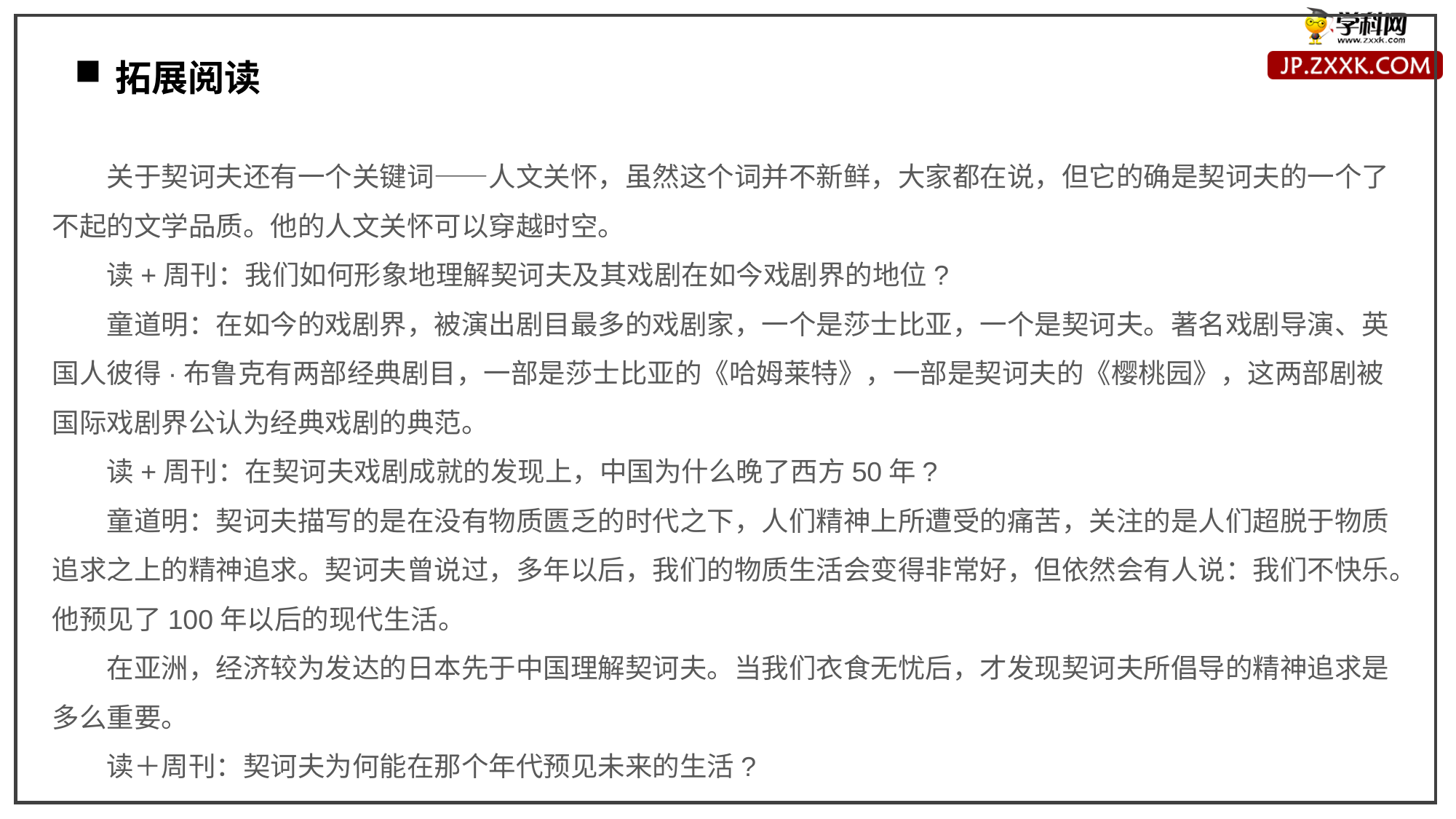

拓展阅读
关于契诃夫还有一个关键词——人文关怀，虽然这个词并不新鲜，大家都在说，但它的确是契诃夫的一个了不起的文学品质。他的人文关怀可以穿越时空。
读+周刊：我们如何形象地理解契诃夫及其戏剧在如今戏剧界的地位?
童道明：在如今的戏剧界，被演出剧目最多的戏剧家，一个是莎士比亚，一个是契诃夫。著名戏剧导演、英国人彼得·布鲁克有两部经典剧目，一部是莎士比亚的《哈姆莱特》，一部是契诃夫的《樱桃园》，这两部剧被国际戏剧界公认为经典戏剧的典范。
读+周刊：在契诃夫戏剧成就的发现上，中国为什么晚了西方50年?
童道明：契诃夫描写的是在没有物质匮乏的时代之下，人们精神上所遭受的痛苦，关注的是人们超脱于物质追求之上的精神追求。契诃夫曾说过，多年以后，我们的物质生活会变得非常好，但依然会有人说：我们不快乐。他预见了100年以后的现代生活。
在亚洲，经济较为发达的日本先于中国理解契诃夫。当我们衣食无忧后，才发现契诃夫所倡导的精神追求是多么重要。
读＋周刊：契诃夫为何能在那个年代预见未来的生活?